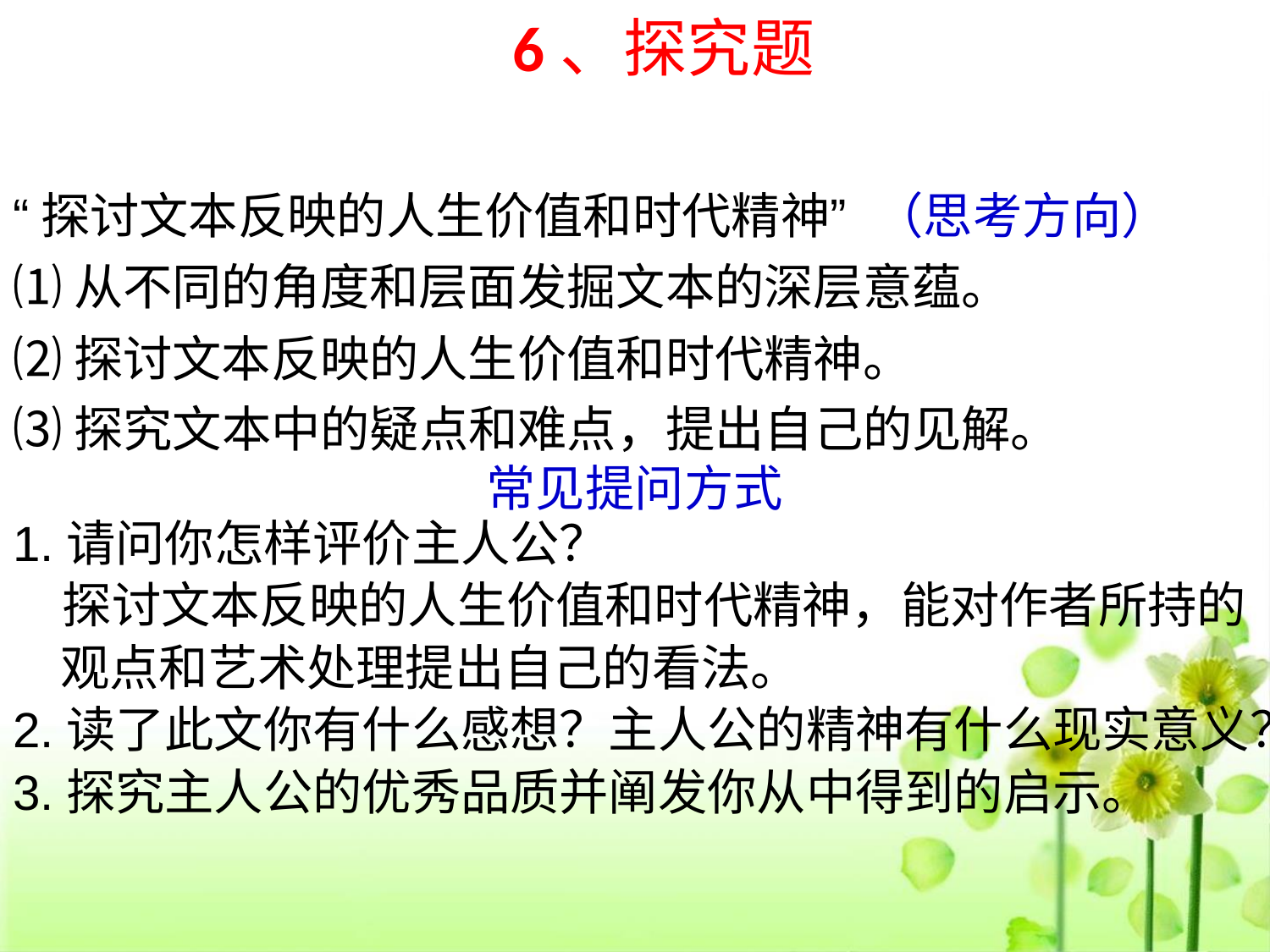

6、探究题
“探讨文本反映的人生价值和时代精神” （思考方向）
⑴从不同的角度和层面发掘文本的深层意蕴。
⑵探讨文本反映的人生价值和时代精神。
⑶探究文本中的疑点和难点，提出自己的见解。
常见提问方式
1.请问你怎样评价主人公？
探讨文本反映的人生价值和时代精神，能对作者所持的
观点和艺术处理提出自己的看法。
2.读了此文你有什么感想？主人公的精神有什么现实意义？
3.探究主人公的优秀品质并阐发你从中得到的启示。